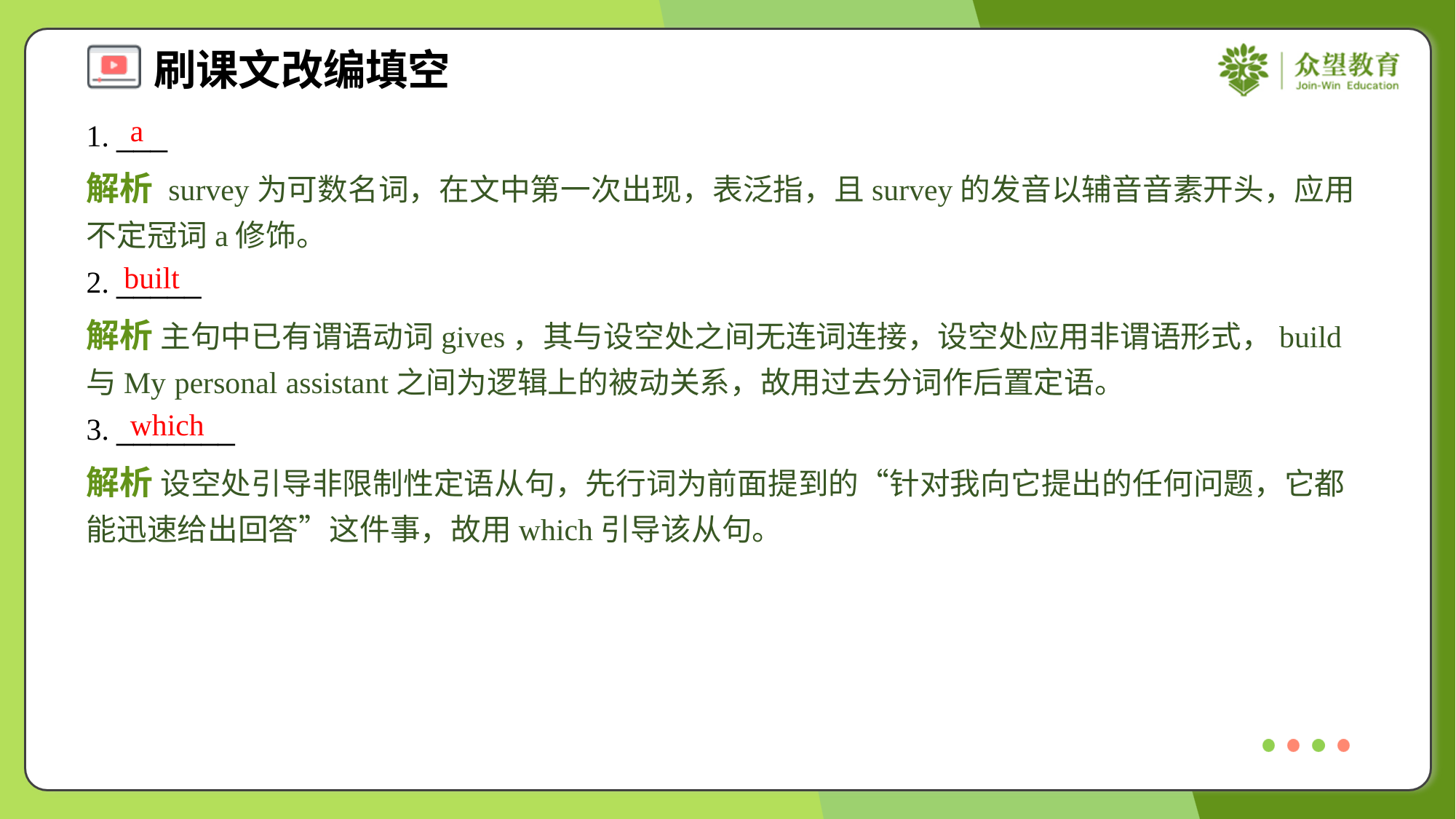

a
1. ___
解析 survey为可数名词，在文中第一次出现，表泛指，且survey的发音以辅音音素开头，应用不定冠词a修饰。
built
2. _____
解析 主句中已有谓语动词gives，其与设空处之间无连词连接，设空处应用非谓语形式，build与My personal assistant之间为逻辑上的被动关系，故用过去分词作后置定语。
which
3. _______
解析 设空处引导非限制性定语从句，先行词为前面提到的“针对我向它提出的任何问题，它都能迅速给出回答”这件事，故用which引导该从句。